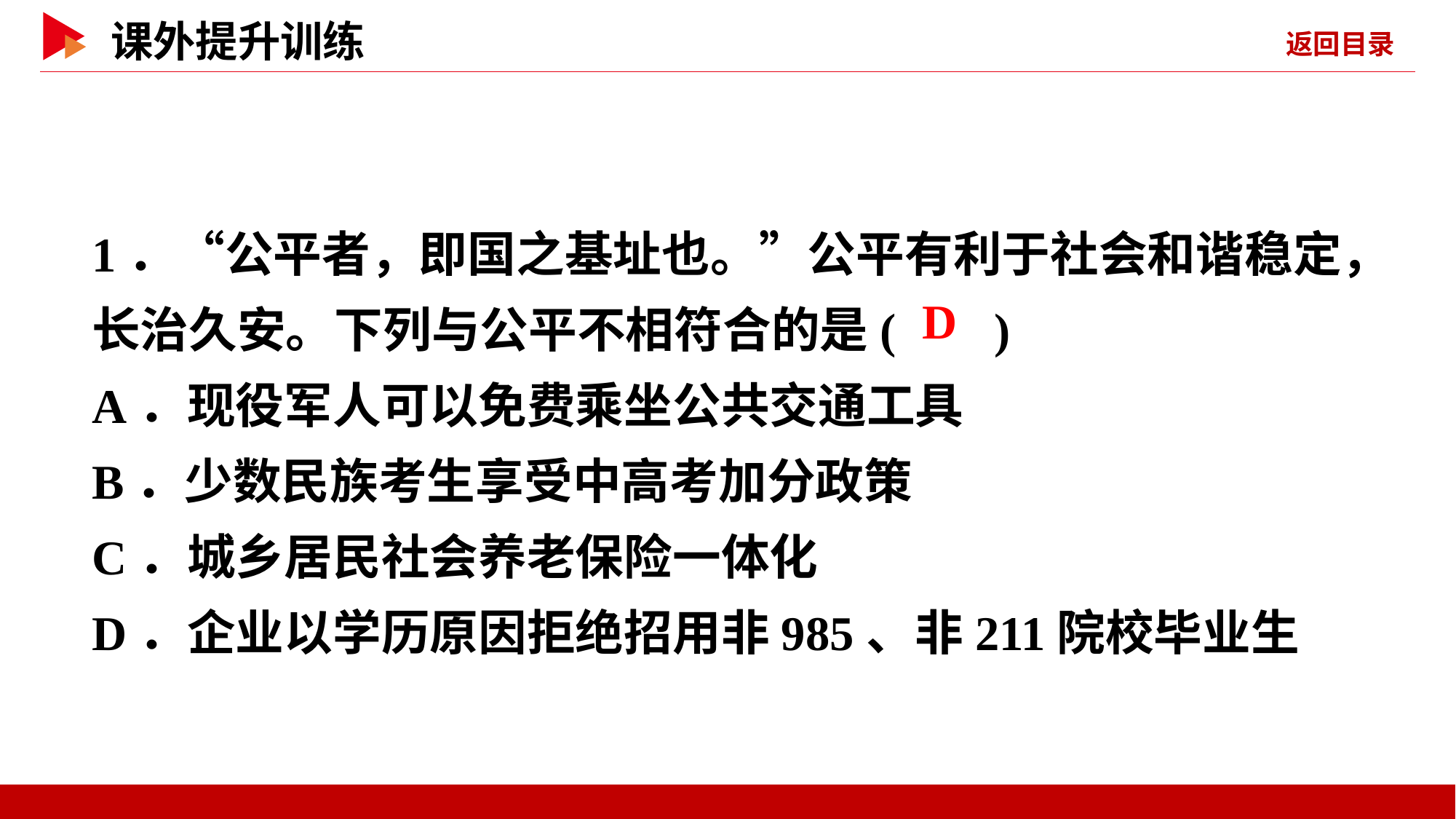

1．“公平者，即国之基址也。”公平有利于社会和谐稳定，长治久安。下列与公平不相符合的是(        )
A．现役军人可以免费乘坐公共交通工具
B．少数民族考生享受中高考加分政策
C．城乡居民社会养老保险一体化
D．企业以学历原因拒绝招用非985、非211院校毕业生
   D